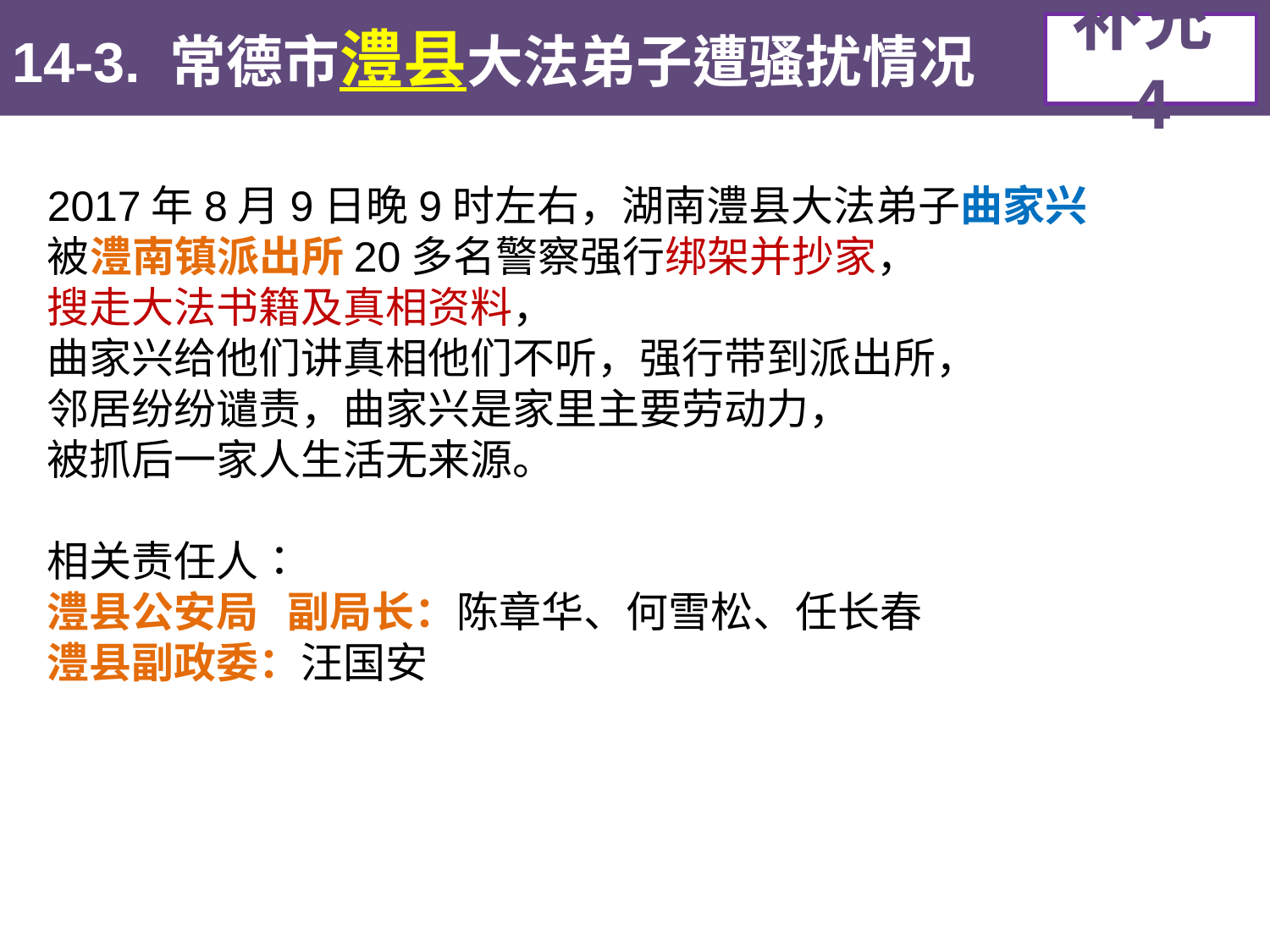

14-3. 常德市澧县大法弟子遭骚扰情况
补充4
2017年8月9日晚9时左右，湖南澧县大法弟子曲家兴
被澧南镇派出所20多名警察强行绑架并抄家，
搜走大法书籍及真相资料，
曲家兴给他们讲真相他们不听，强行带到派出所，
邻居纷纷谴责，曲家兴是家里主要劳动力，
被抓后一家人生活无来源。
相关责任人：
澧县公安局   副局长：陈章华、何雪松、任长春
澧县副政委：汪国安